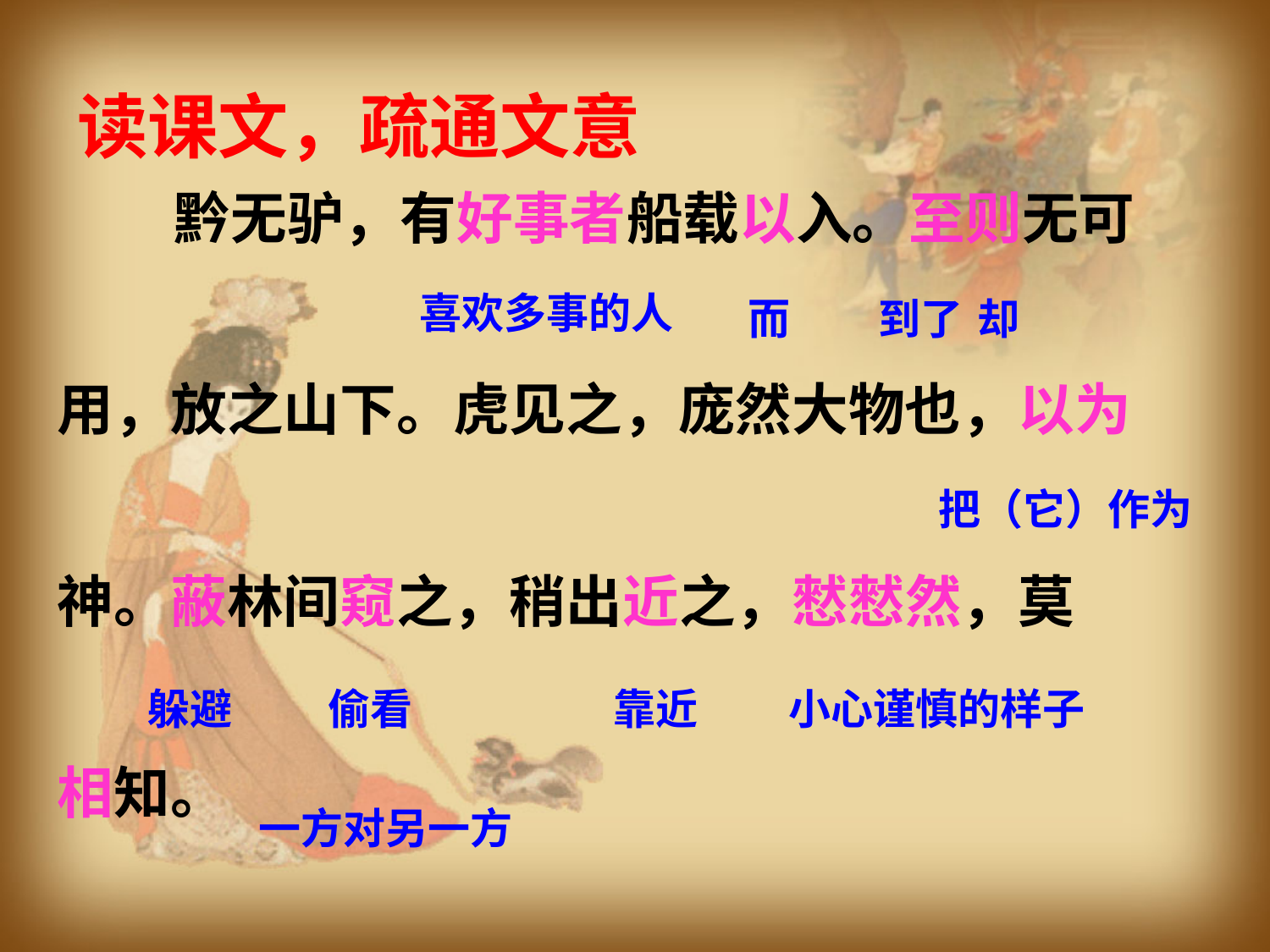

读课文，疏通文意
        黔无驴，有好事者船载以入。至则无可

用，放之山下。虎见之，庞然大物也，以为

神。蔽林间窥之，稍出近之，憖憖然，莫

相知。
    喜欢多事的人
而
到了
却
把（它）作为
躲避
偷看
 靠近
小心谨慎的样子
一方对另一方